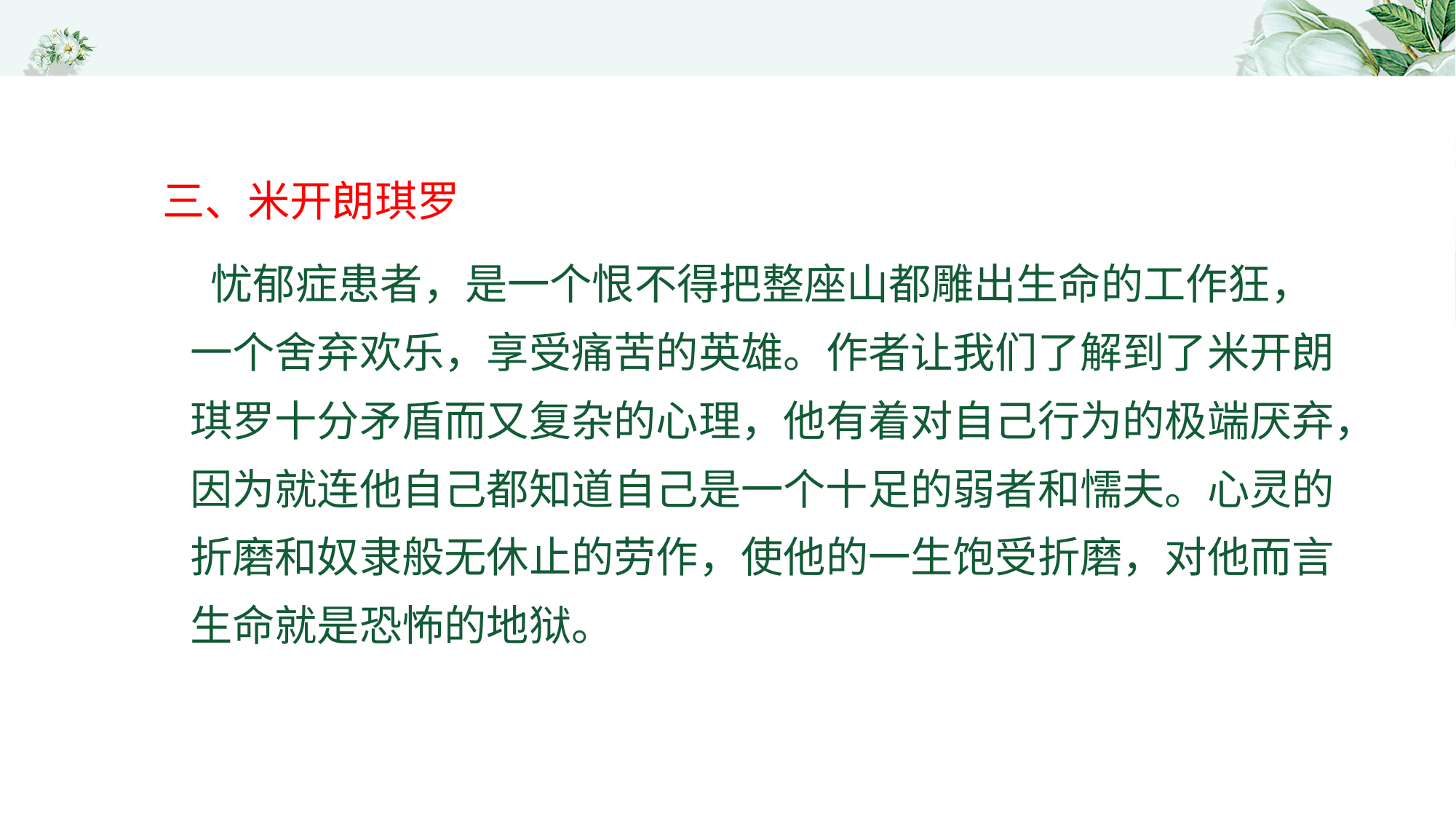

三、米开朗琪罗
    忧郁症患者，是一个恨不得把整座山都雕出生命的工作狂，一个舍弃欢乐，享受痛苦的英雄。作者让我们了解到了米开朗琪罗十分矛盾而又复杂的心理，他有着对自己行为的极端厌弃，因为就连他自己都知道自己是一个十足的弱者和懦夫。心灵的折磨和奴隶般无休止的劳作，使他的一生饱受折磨，对他而言生命就是恐怖的地狱。